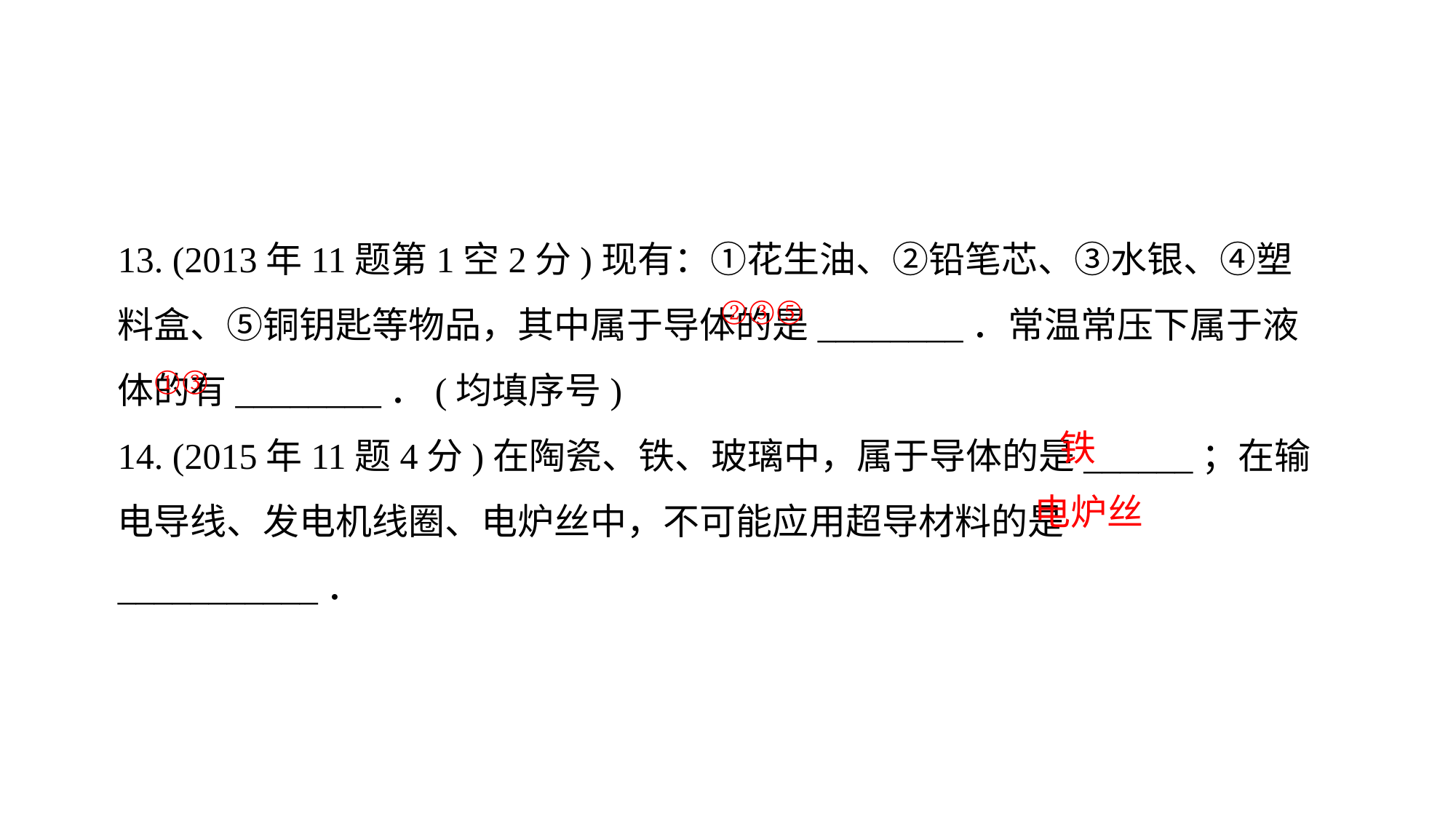

13. (2013年11题第1空2分)现有：①花生油、②铅笔芯、③水银、④塑料盒、⑤铜钥匙等物品，其中属于导体的是________．常温常压下属于液体的有________．(均填序号)
14. (2015年11题4分)在陶瓷、铁、玻璃中，属于导体的是______；在输电导线、发电机线圈、电炉丝中，不可能应用超导材料的是___________．
②③⑤
①③
铁
电炉丝